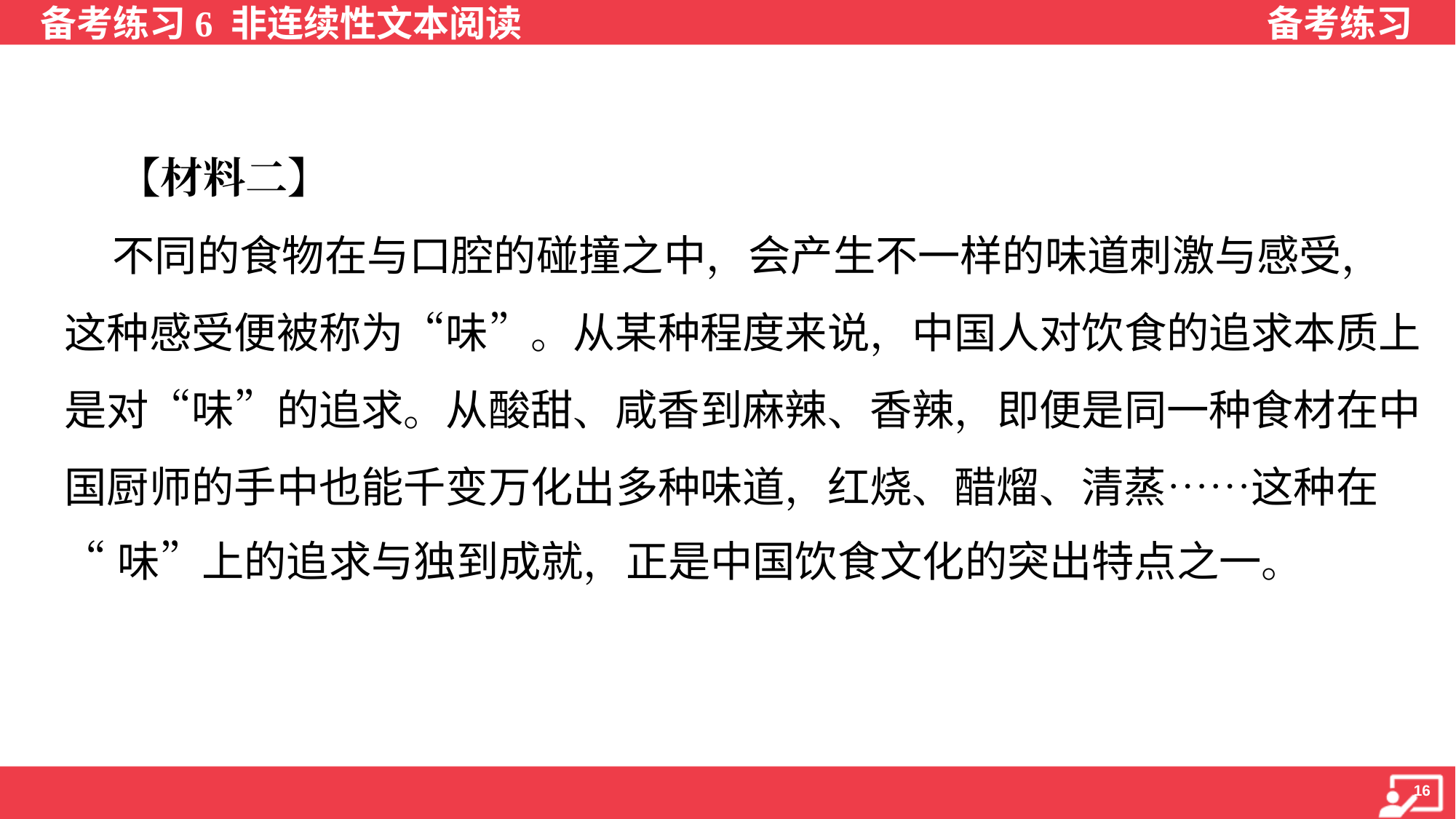

【材料二】
    不同的食物在与口腔的碰撞之中，会产生不一样的味道刺激与感受，
这种感受便被称为“味”。从某种程度来说，中国人对饮食的追求本质上
是对“味”的追求。从酸甜、咸香到麻辣、香辣，即便是同一种食材在中
国厨师的手中也能千变万化出多种味道，红烧、醋熘、清蒸……这种在
“味”上的追求与独到成就，正是中国饮食文化的突出特点之一。